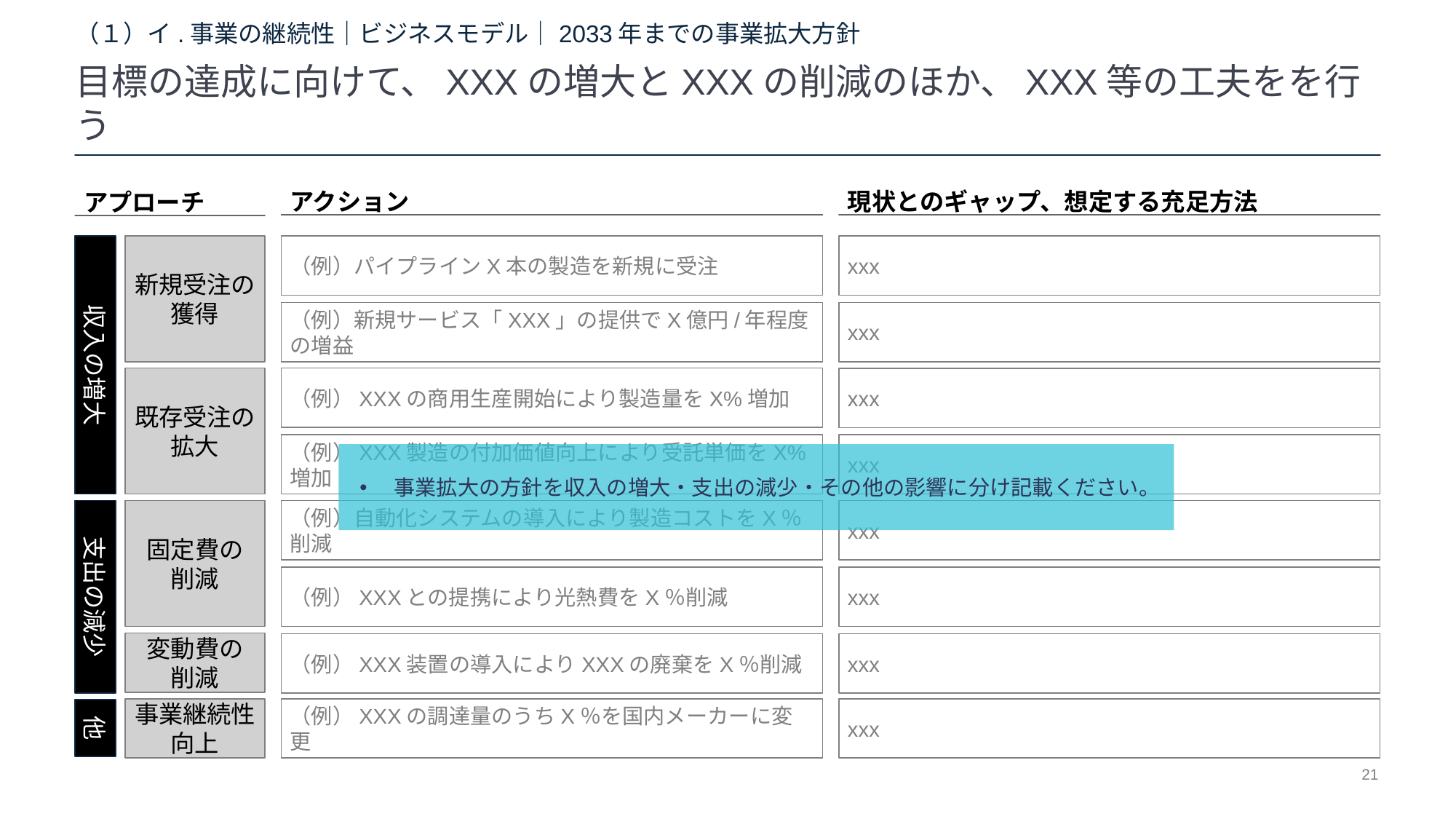

# （１）イ.事業の継続性｜ビジネスモデル｜2033年までの事業拡大方針
目標の達成に向けて、XXXの増大とXXXの削減のほか、XXX等の工夫をを行う
アクション
現状とのギャップ、想定する充足方法
アプローチ
（例）パイプラインX本の製造を新規に受注
xxx
（例）新規サービス「XXX」の提供でX億円/年程度の増益
xxx
収入の増大
新規受注の獲得
既存受注の拡大
（例）XXXの商用生産開始により製造量をX%増加
xxx
（例）XXX製造の付加価値向上により受託単価をX%増加
xxx
事業拡大の方針を収入の増大・支出の減少・その他の影響に分け記載ください。
固定費の
削減
（例）自動化システムの導入により製造コストをX％削減
xxx
（例）XXXとの提携により光熱費をX％削減
xxx
支出の減少
変動費の
削減
（例）XXX装置の導入によりXXXの廃棄をX％削減
xxx
事業継続性向上
（例）XXXの調達量のうちX％を国内メーカーに変更
xxx
他